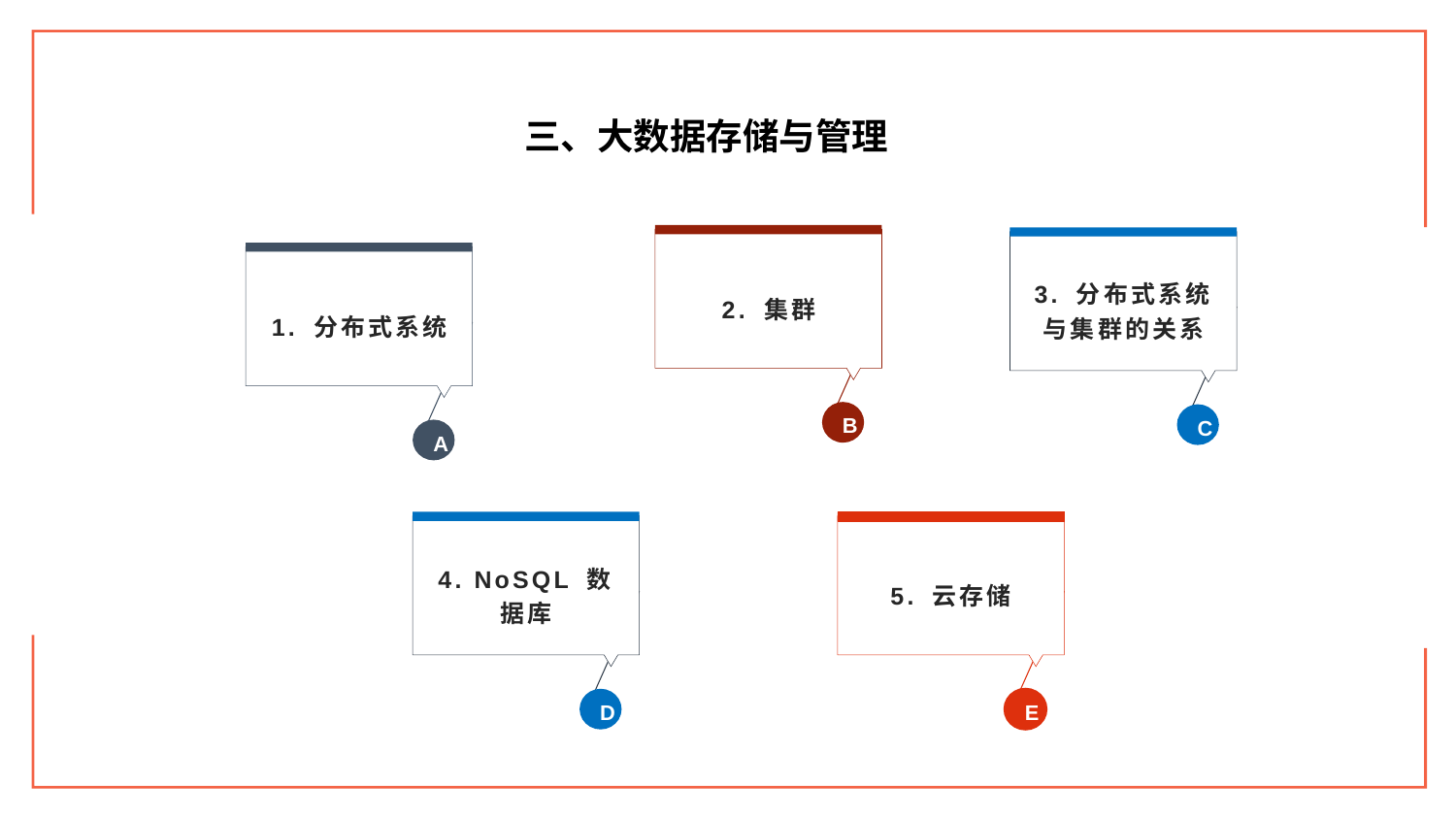

三、大数据存储与管理

2. 集群
B

3. 分布式系统与集群的关系
C

1. 分布式系统
A

4. NoSQL 数据库
D

5. 云存储
E